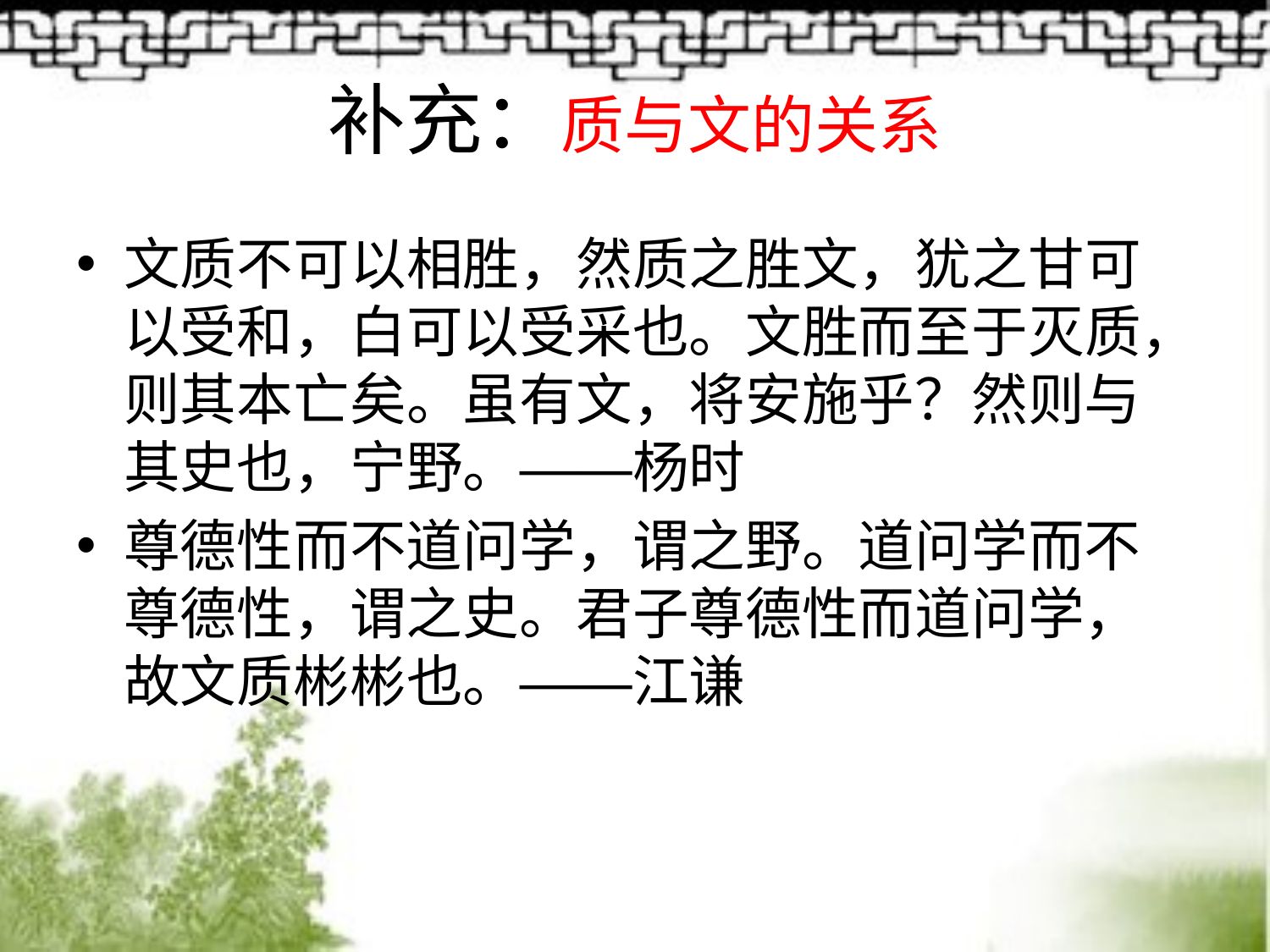

# 补充：质与文的关系
文质不可以相胜，然质之胜文，犹之甘可以受和，白可以受采也。文胜而至于灭质，则其本亡矣。虽有文，将安施乎？然则与其史也，宁野。——杨时
尊德性而不道问学，谓之野。道问学而不尊德性，谓之史。君子尊德性而道问学，故文质彬彬也。——江谦